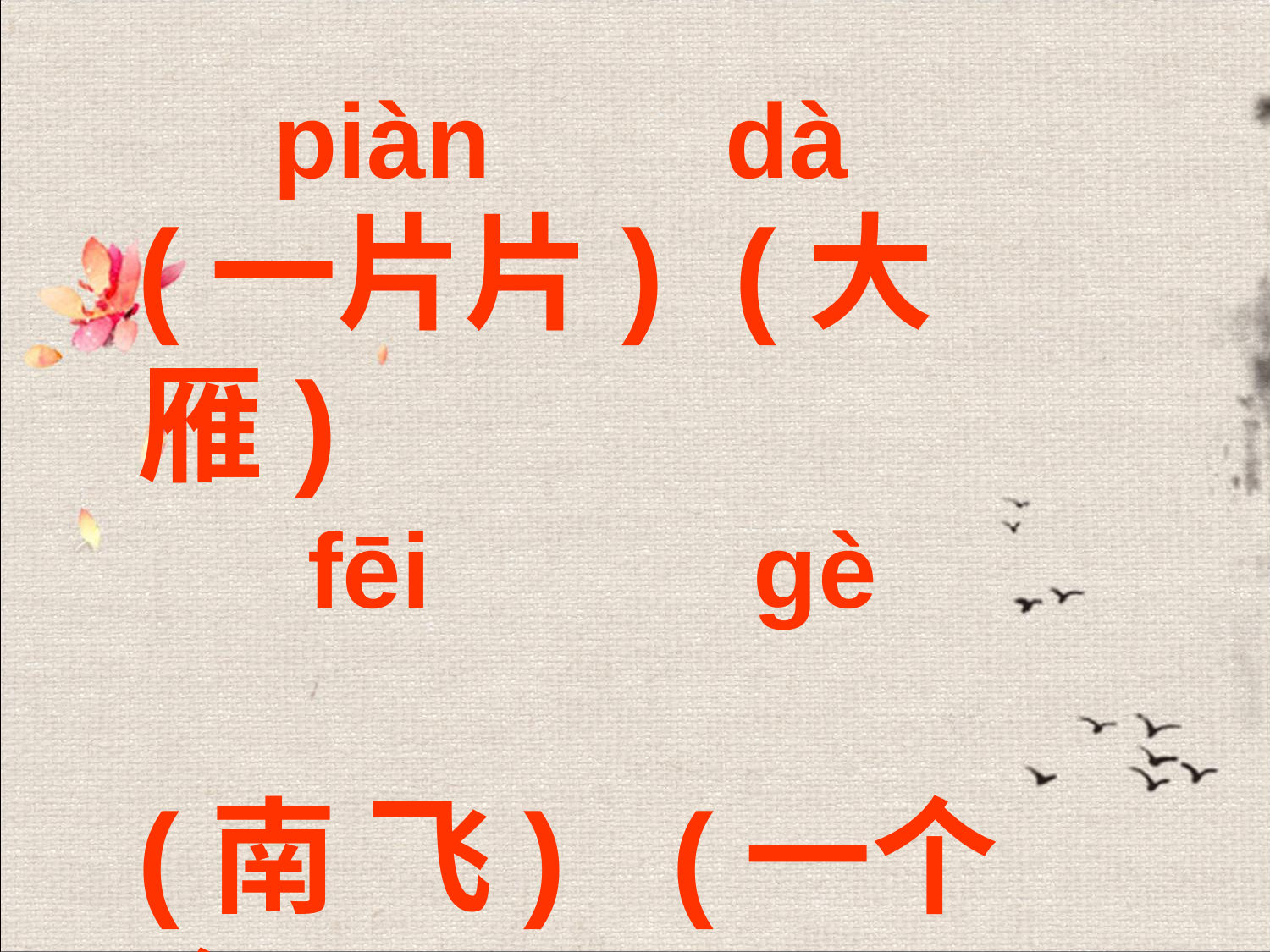

piàn        dà
(一片片)  (大雁)

(南 飞)   (一个个)
fēi           gè